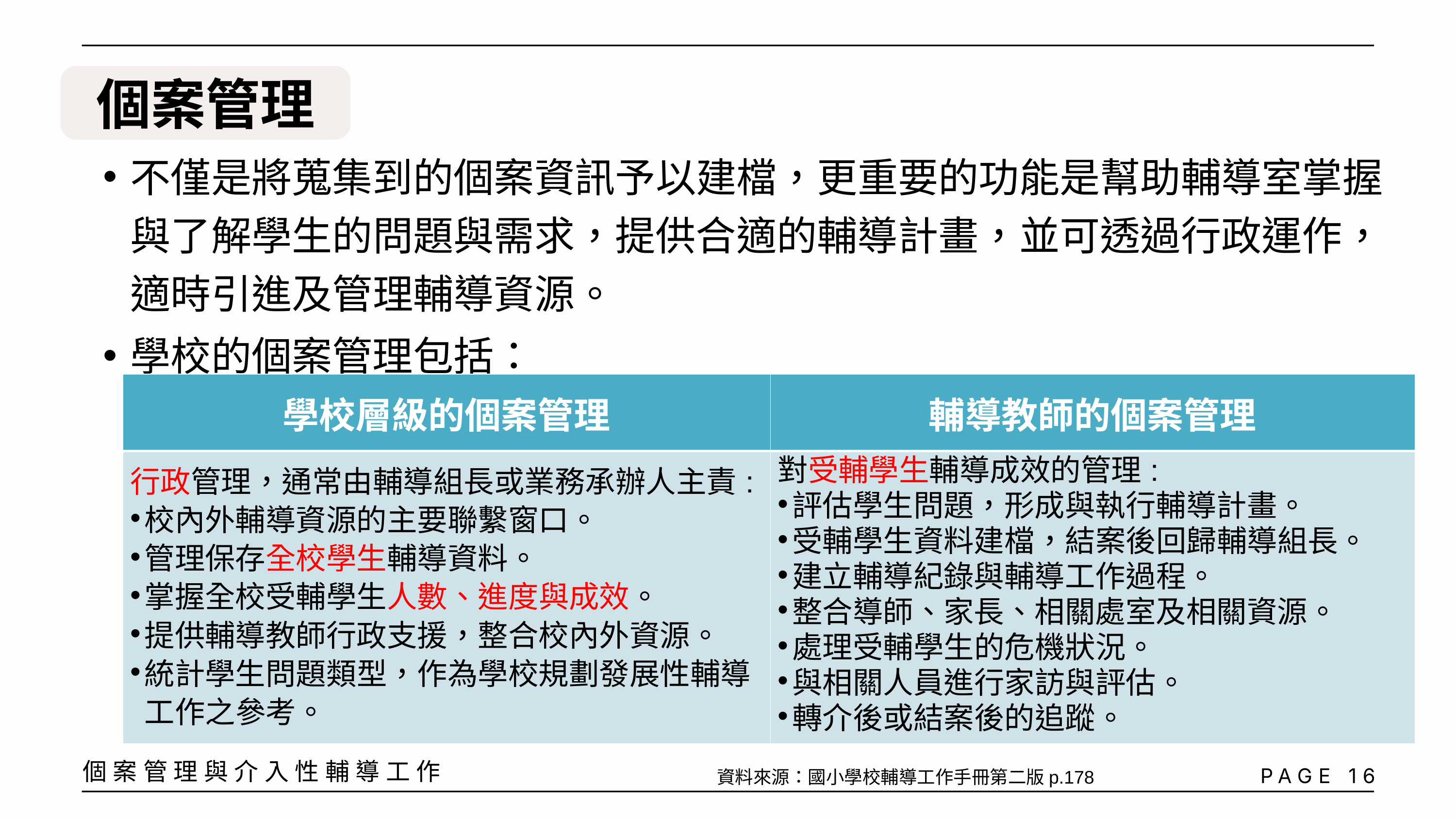

個案管理
不僅是將蒐集到的個案資訊予以建檔，更重要的功能是幫助輔導室掌握與了解學生的問題與需求，提供合適的輔導計畫，並可透過行政運作，適時引進及管理輔導資源。
學校的個案管理包括：
| 學校層級的個案管理 | 輔導教師的個案管理 |
| --- | --- |
| 行政管理，通常由輔導組長或業務承辦人主責: 校內外輔導資源的主要聯繫窗口。 管理保存全校學生輔導資料。 掌握全校受輔學生人數、進度與成效。 提供輔導教師行政支援，整合校內外資源。 統計學生問題類型，作為學校規劃發展性輔導工作之參考。 | 對受輔學生輔導成效的管理: 評估學生問題，形成與執行輔導計畫。 受輔學生資料建檔，結案後回歸輔導組長。 建立輔導紀錄與輔導工作過程。 整合導師、家長、相關處室及相關資源。 處理受輔學生的危機狀況。 與相關人員進行家訪與評估。 轉介後或結案後的追蹤。 |
個案管理與介入性輔導工作
PAGE 16
資料來源：國小學校輔導工作手冊第二版p.178